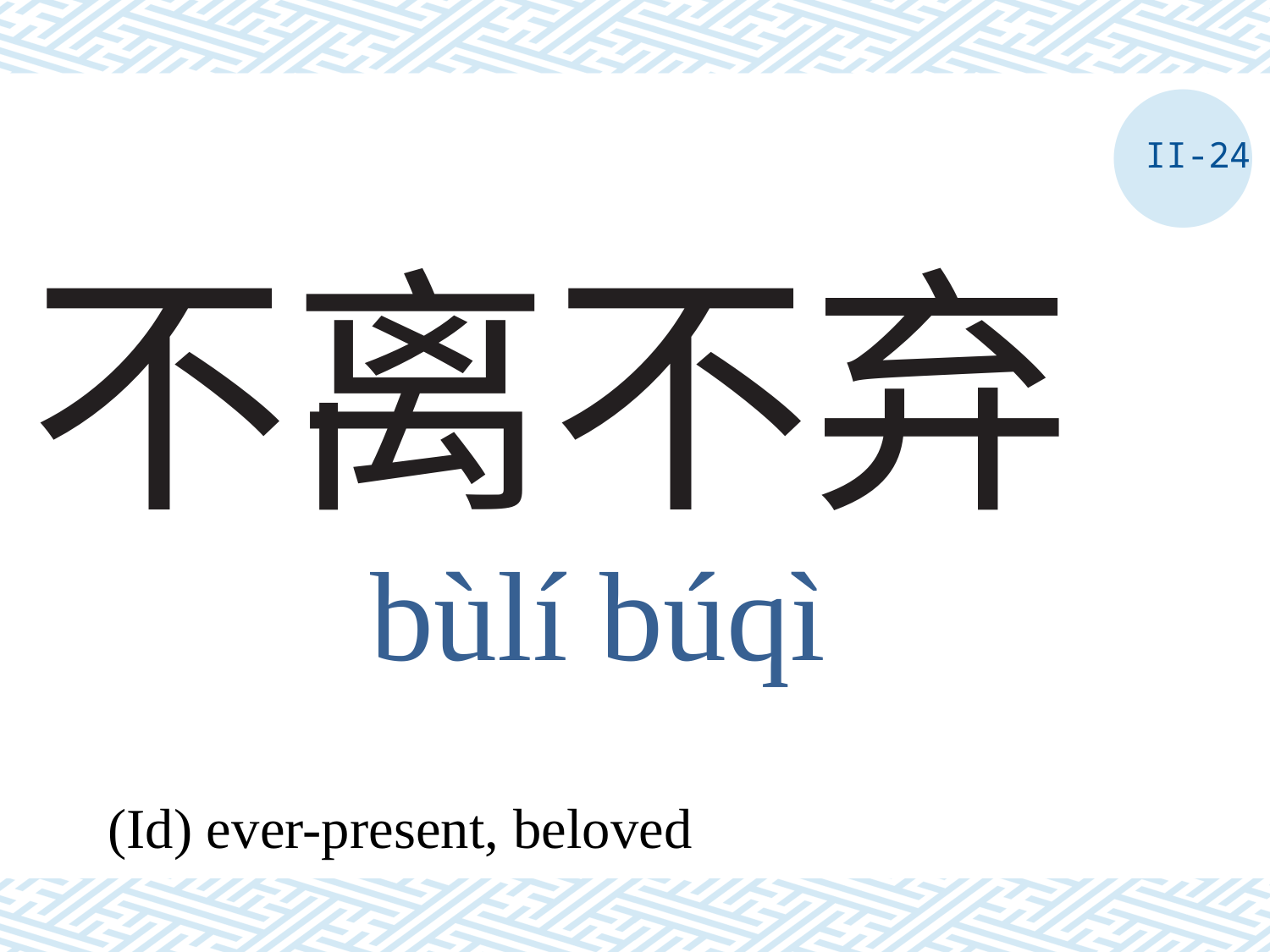

II-24

# 不离不弃
bùlí búqì
(Id) ever-present, beloved